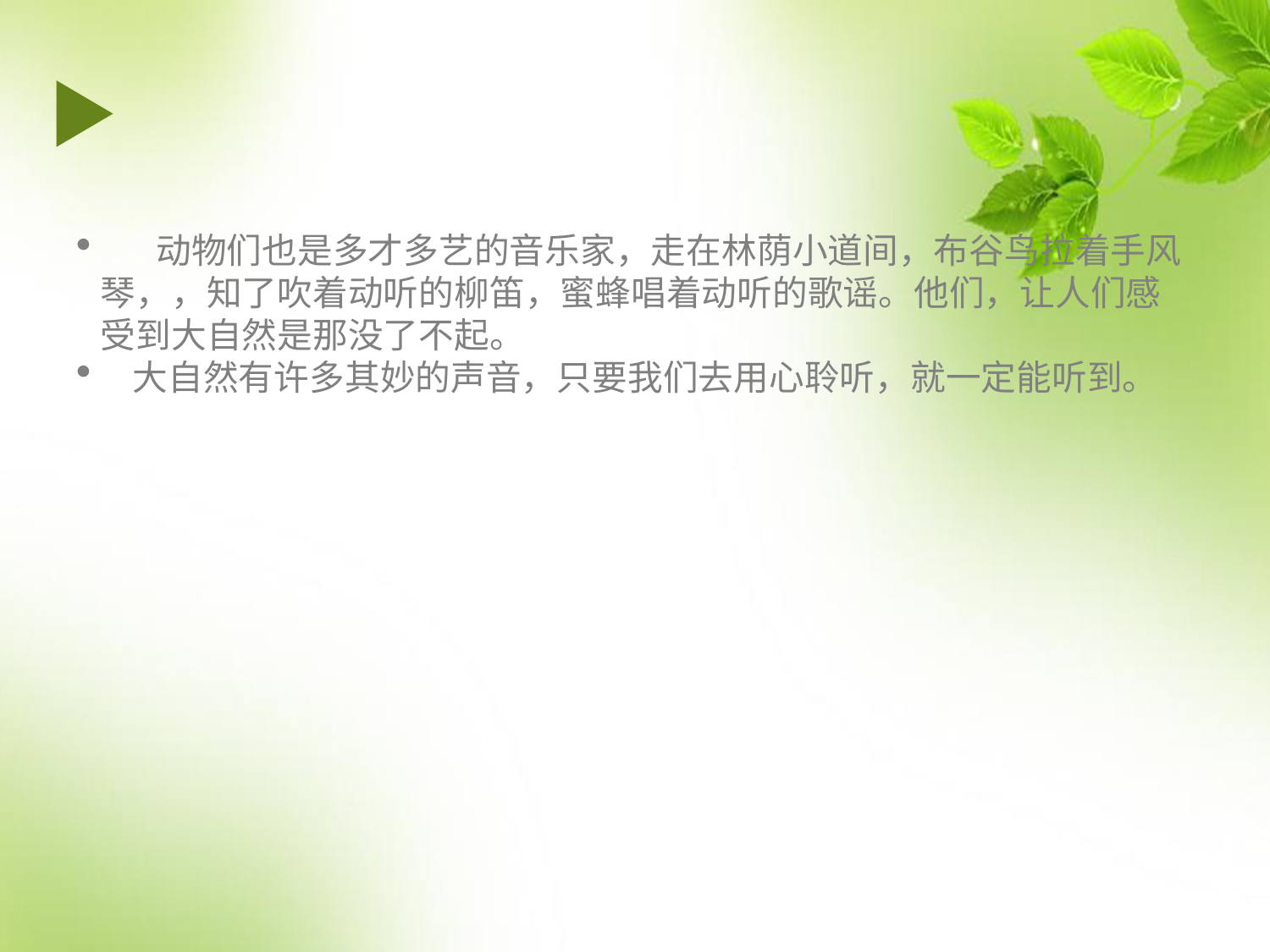

#
      动物们也是多才多艺的音乐家，走在林荫小道间，布谷鸟拉着手风琴，，知了吹着动听的柳笛，蜜蜂唱着动听的歌谣。他们，让人们感受到大自然是那没了不起。
   大自然有许多其妙的声音，只要我们去用心聆听，就一定能听到。